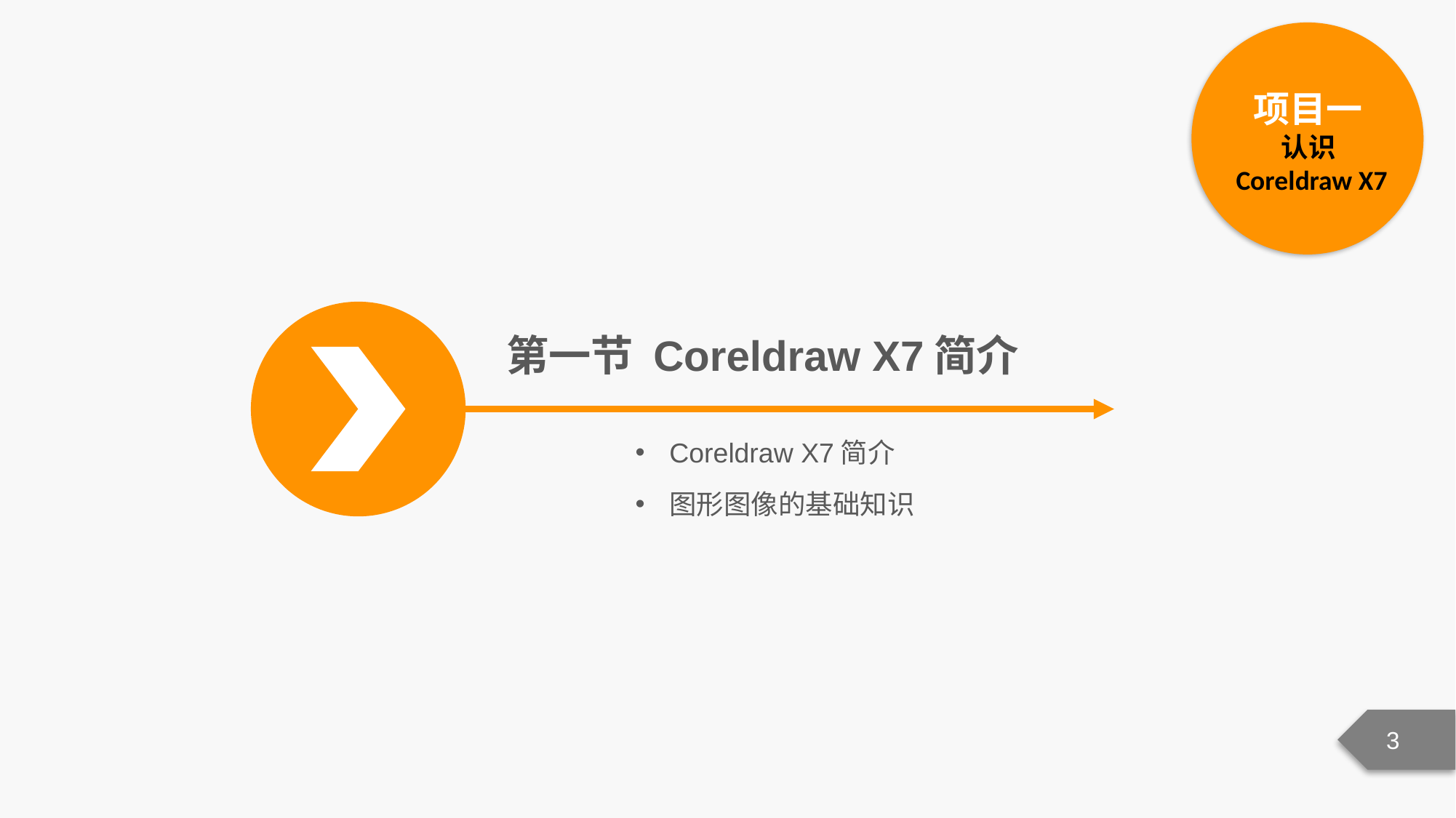

项目一
认识Coreldraw X7

第一节 Coreldraw X7简介

Coreldraw X7简介
图形图像的基础知识